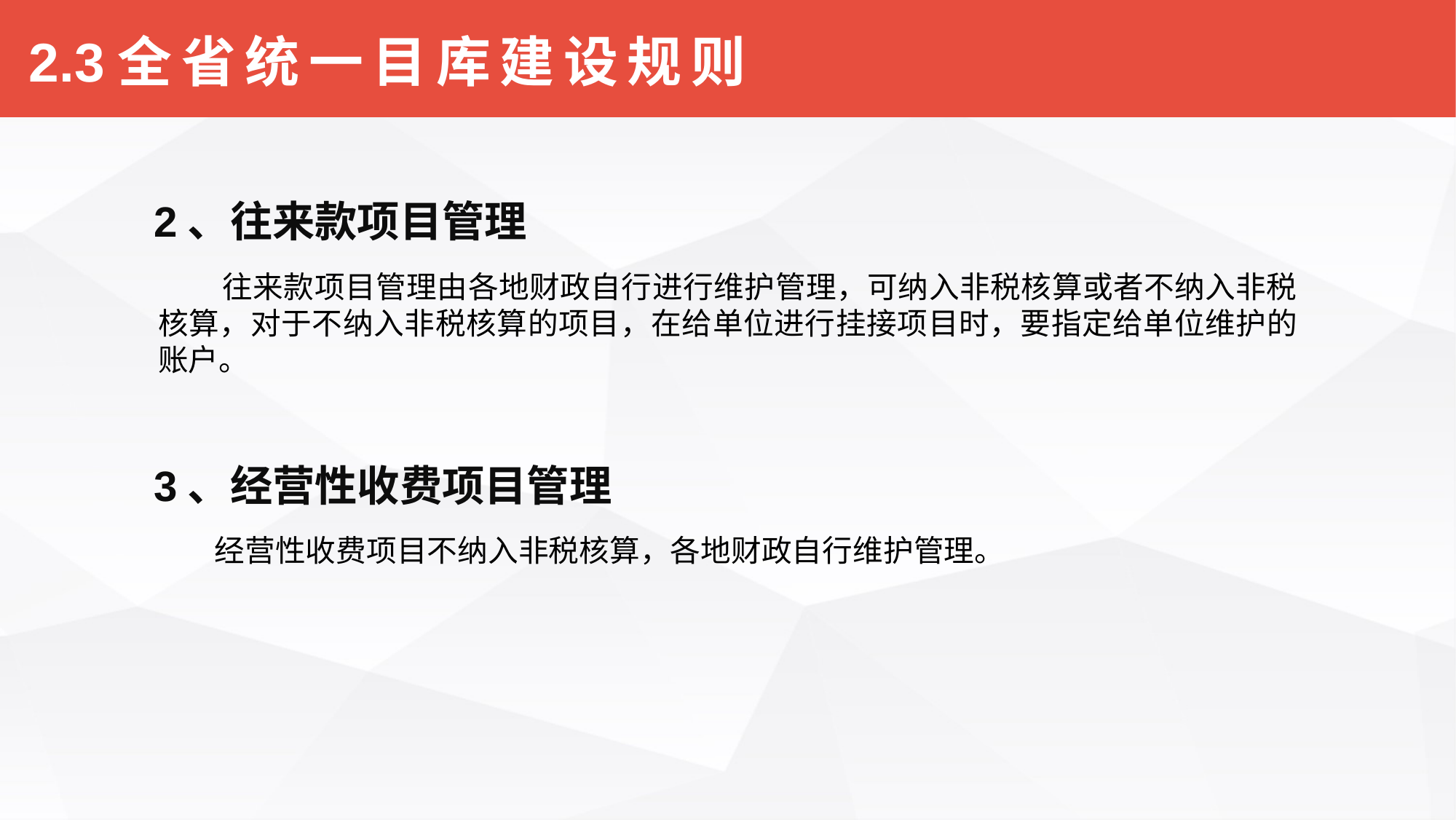

# 2.3全省统一目库建设规则
2、往来款项目管理
        往来款项目管理由各地财政自行进行维护管理，可纳入非税核算或者不纳入非税核算，对于不纳入非税核算的项目，在给单位进行挂接项目时，要指定给单位维护的账户。
3、经营性收费项目管理
      经营性收费项目不纳入非税核算，各地财政自行维护管理。